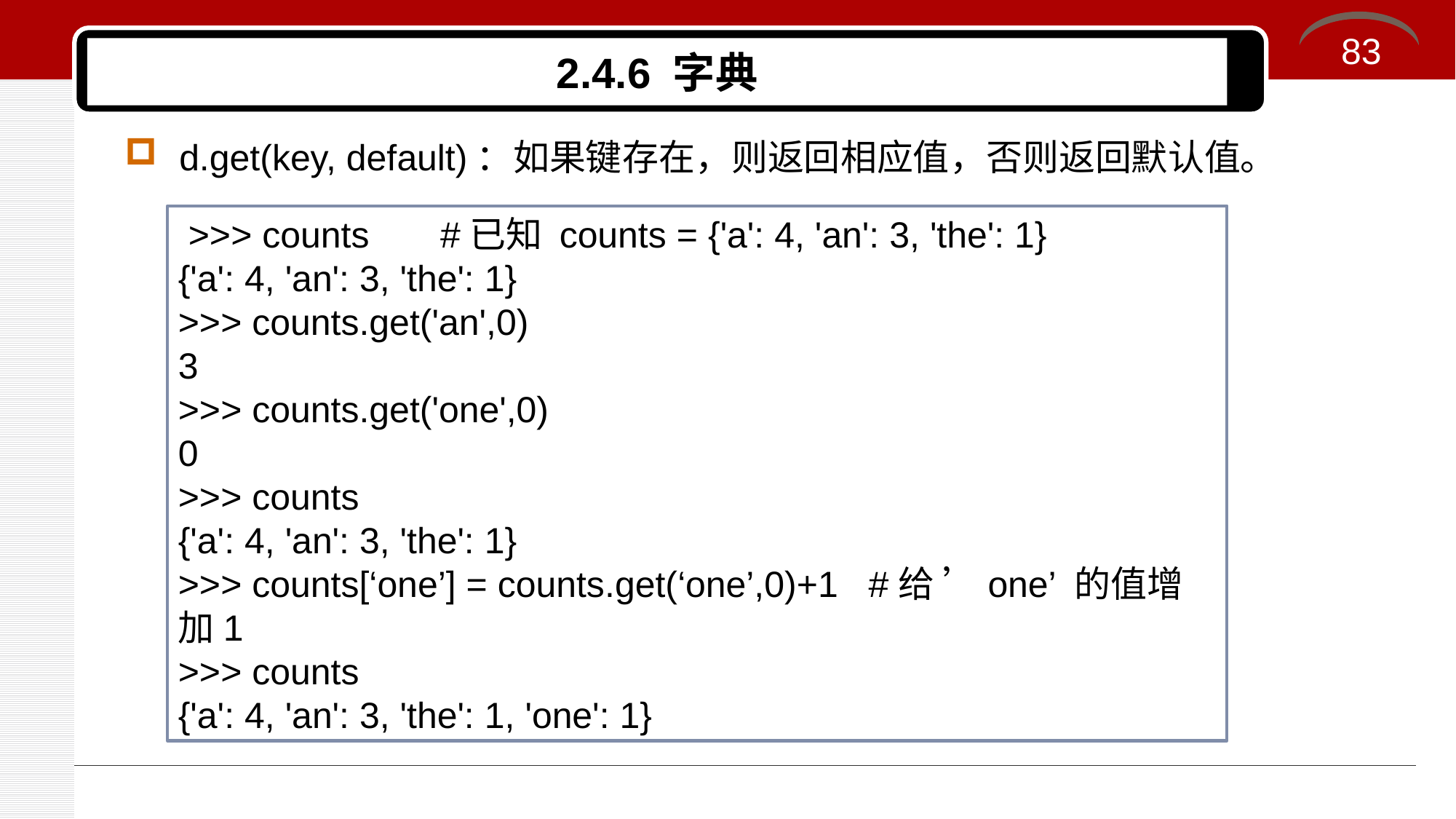

83
# 2.4.6 字典
d.get(key, default)：如果键存在，则返回相应值，否则返回默认值。

 >>> counts       #已知 counts = {'a': 4, 'an': 3, 'the': 1}
{'a': 4, 'an': 3, 'the': 1}
>>> counts.get('an',0)
3
>>> counts.get('one',0)
0
>>> counts
{'a': 4, 'an': 3, 'the': 1}
>>> counts[‘one’] = counts.get(‘one’,0)+1   #给 ’one’ 的值增加1
>>> counts
{'a': 4, 'an': 3, 'the': 1, 'one': 1}